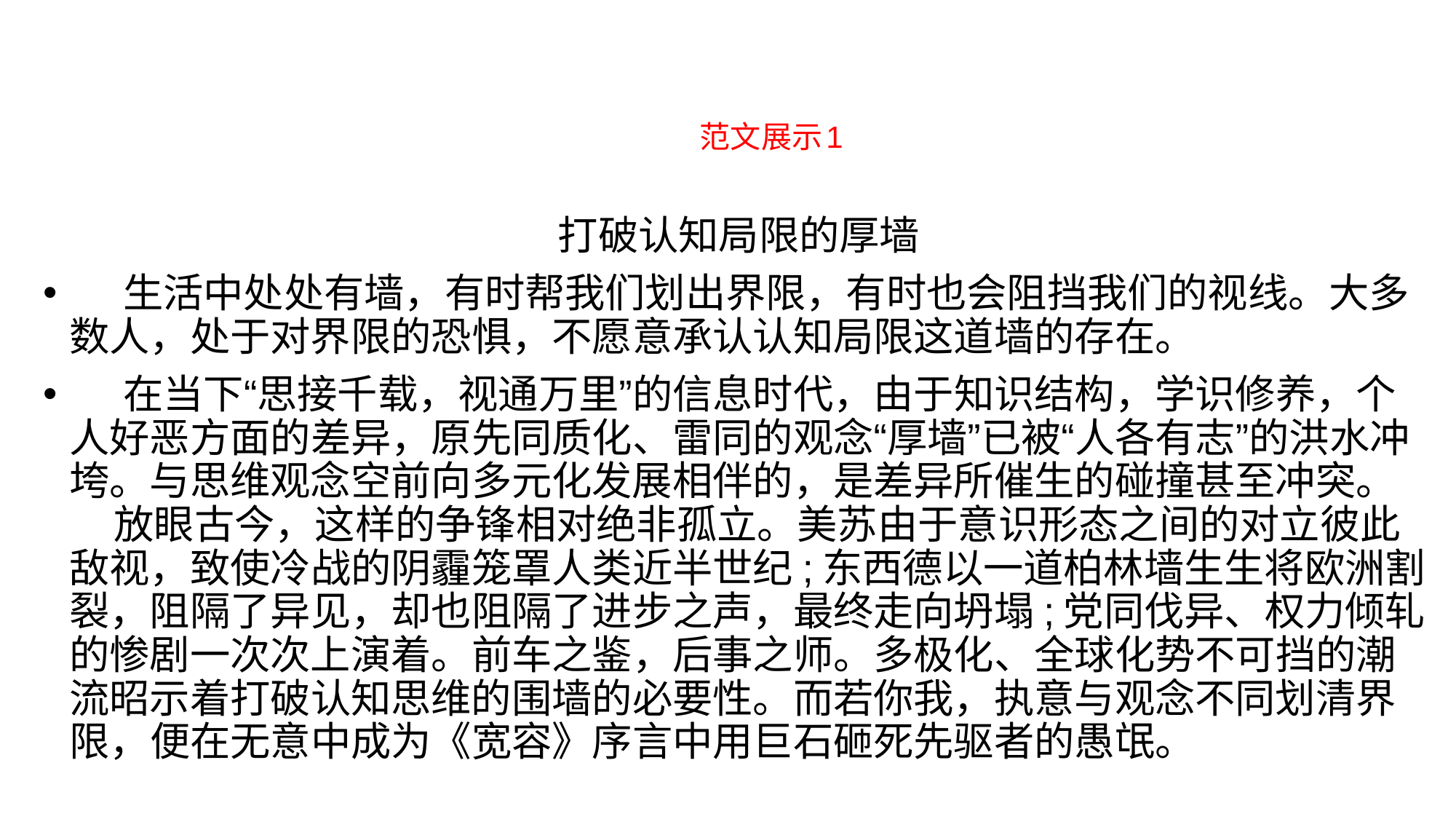

# 范文展示1
打破认知局限的厚墙
    生活中处处有墙，有时帮我们划出界限，有时也会阻挡我们的视线。大多数人，处于对界限的恐惧，不愿意承认认知局限这道墙的存在。
    在当下“思接千载，视通万里”的信息时代，由于知识结构，学识修养，个人好恶方面的差异，原先同质化、雷同的观念“厚墙”已被“人各有志”的洪水冲垮。与思维观念空前向多元化发展相伴的，是差异所催生的碰撞甚至冲突。
    放眼古今，这样的争锋相对绝非孤立。美苏由于意识形态之间的对立彼此敌视，致使冷战的阴霾笼罩人类近半世纪;东西德以一道柏林墙生生将欧洲割裂，阻隔了异见，却也阻隔了进步之声，最终走向坍塌;党同伐异、权力倾轧的惨剧一次次上演着。前车之鉴，后事之师。多极化、全球化势不可挡的潮流昭示着打破认知思维的围墙的必要性。而若你我，执意与观念不同划清界限，便在无意中成为《宽容》序言中用巨石砸死先驱者的愚氓。